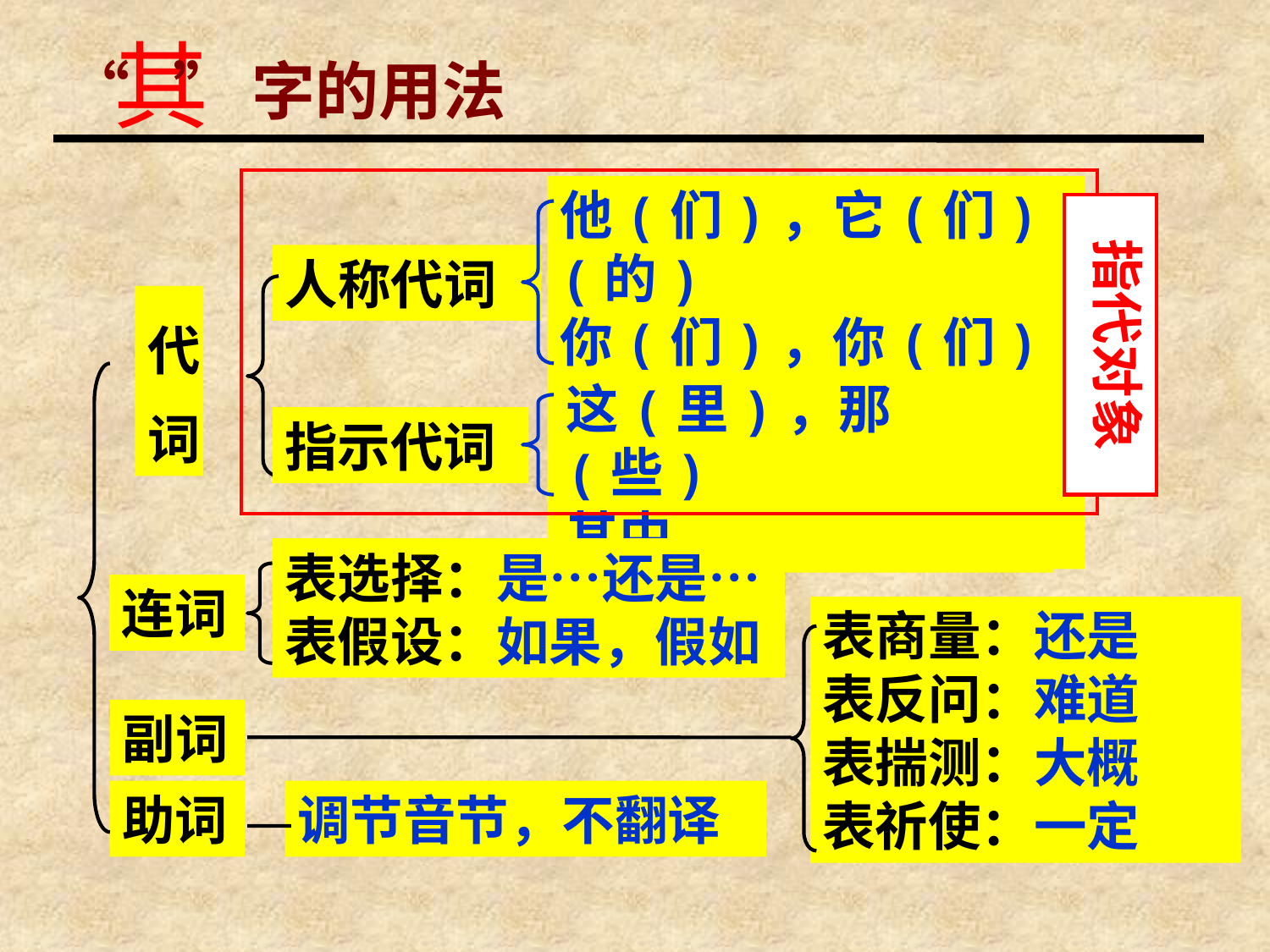

其
“   ”字的用法

他(们)，它(们)(的)
你(们)，你(们)的
我(们)，自己(的)
指代对象

人称代词

代词

这(里)，那(些)
其中

指示代词
表选择：是…还是…
表假设：如果，假如

连词
表商量：还是
表反问：难道
表揣测：大概
表祈使：一定

副词
助词
调节音节，不翻译